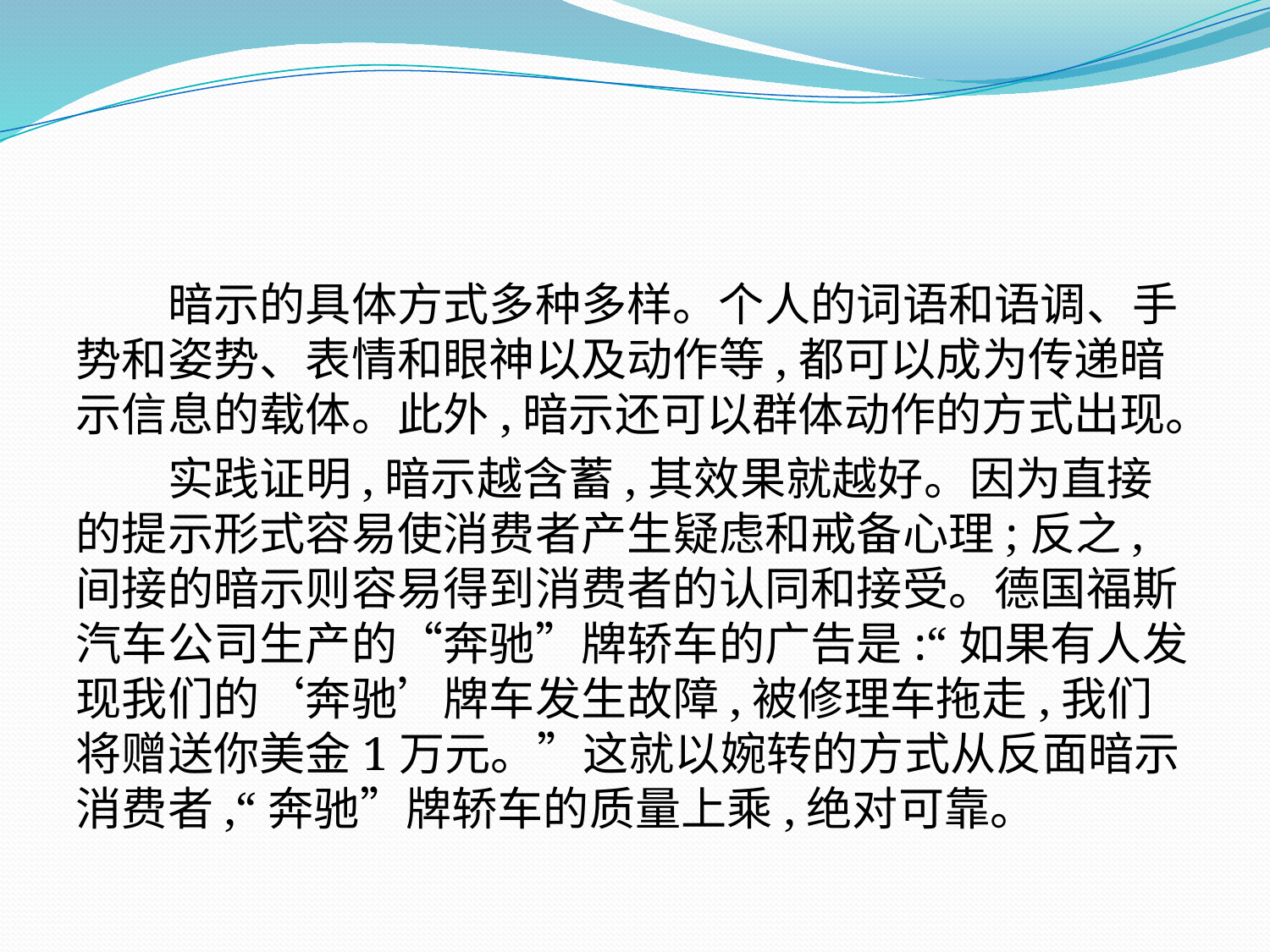

暗示的具体方式多种多样。个人的词语和语调、手势和姿势、表情和眼神以及动作等,都可以成为传递暗示信息的载体。此外,暗示还可以群体动作的方式出现。
　　实践证明,暗示越含蓄,其效果就越好。因为直接的提示形式容易使消费者产生疑虑和戒备心理;反之,间接的暗示则容易得到消费者的认同和接受。德国福斯汽车公司生产的“奔驰”牌轿车的广告是:“如果有人发现我们的‘奔驰’牌车发生故障,被修理车拖走,我们将赠送你美金1万元。”这就以婉转的方式从反面暗示消费者,“奔驰”牌轿车的质量上乘,绝对可靠。